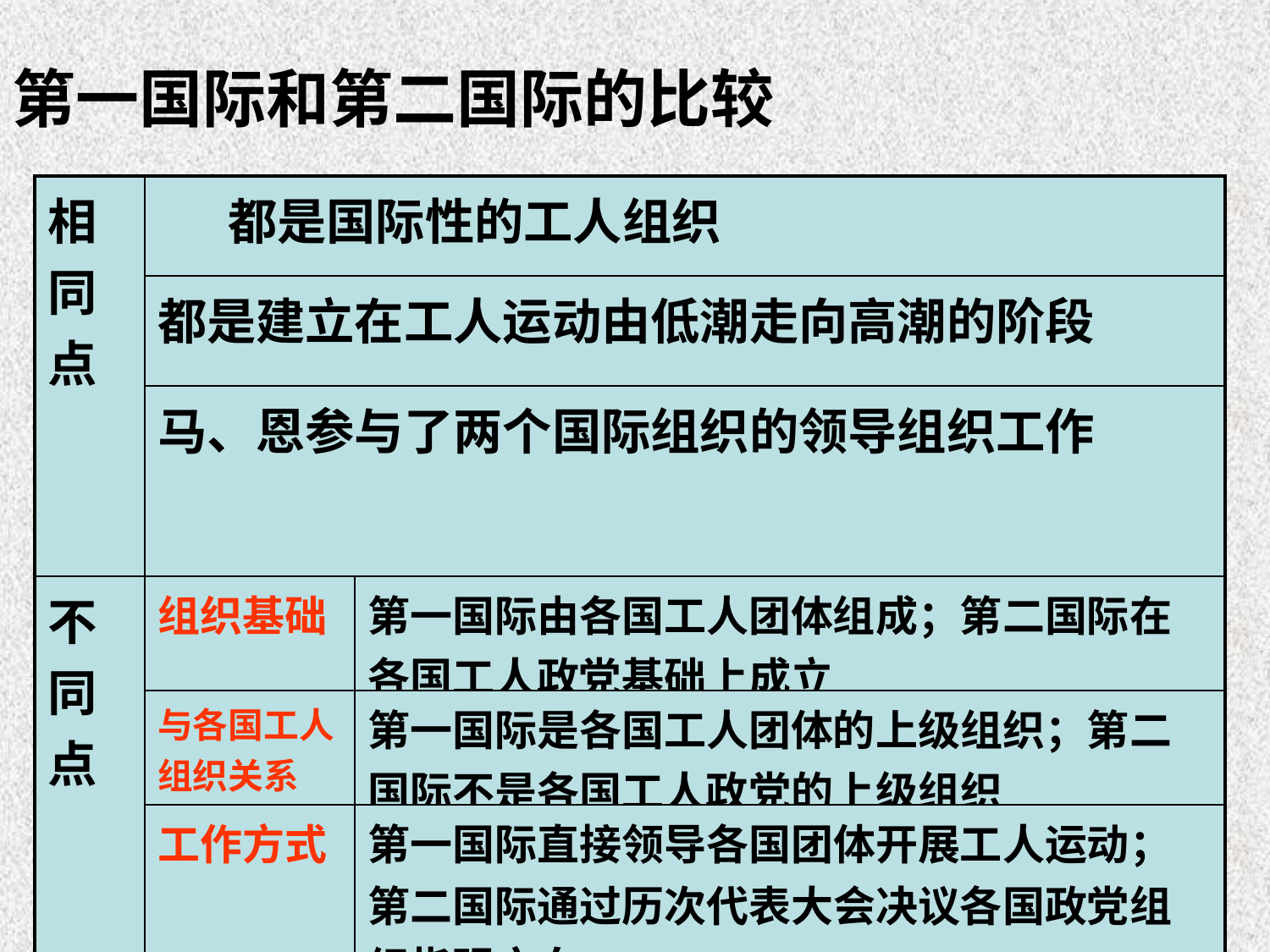

第一国际和第二国际的比较
| 相同点 | 都是国际性的工人组织 |  |
| --- | --- | --- |
|  | 都是建立在工人运动由低潮走向高潮的阶段 |  |
|  | 马、恩参与了两个国际组织的领导组织工作 |  |
| 不同点 | 组织基础 | 第一国际由各国工人团体组成；第二国际在各国工人政党基础上成立 |
|  | 与各国工人组织关系 | 第一国际是各国工人团体的上级组织；第二国际不是各国工人政党的上级组织 |
|  | 工作方式 | 第一国际直接领导各国团体开展工人运动；第二国际通过历次代表大会决议各国政党组织指明方向 |